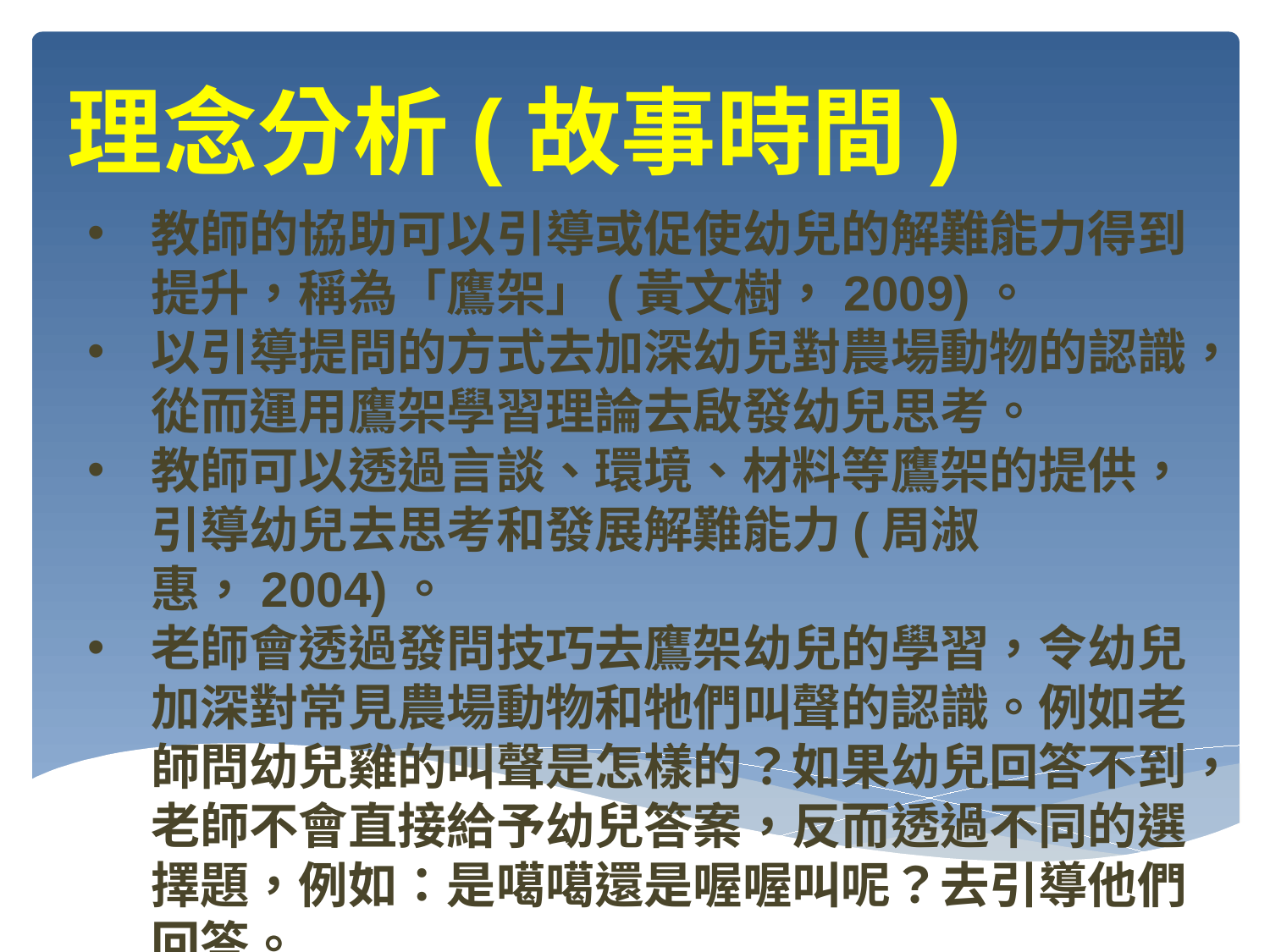

理念分析(故事時間)

教師的協助可以引導或促使幼兒的解難能力得到提升，稱為「鷹架」(黃文樹，2009)。
以引導提問的方式去加深幼兒對農場動物的認識，從而運用鷹架學習理論去啟發幼兒思考。
教師可以透過言談、環境、材料等鷹架的提供，引導幼兒去思考和發展解難能力(周淑惠，2004)。
老師會透過發問技巧去鷹架幼兒的學習，令幼兒加深對常見農場動物和牠們叫聲的認識。例如老師問幼兒雞的叫聲是怎樣的？如果幼兒回答不到，老師不會直接給予幼兒答案，反而透過不同的選擇題，例如：是噶噶還是喔喔叫呢？去引導他們回答。